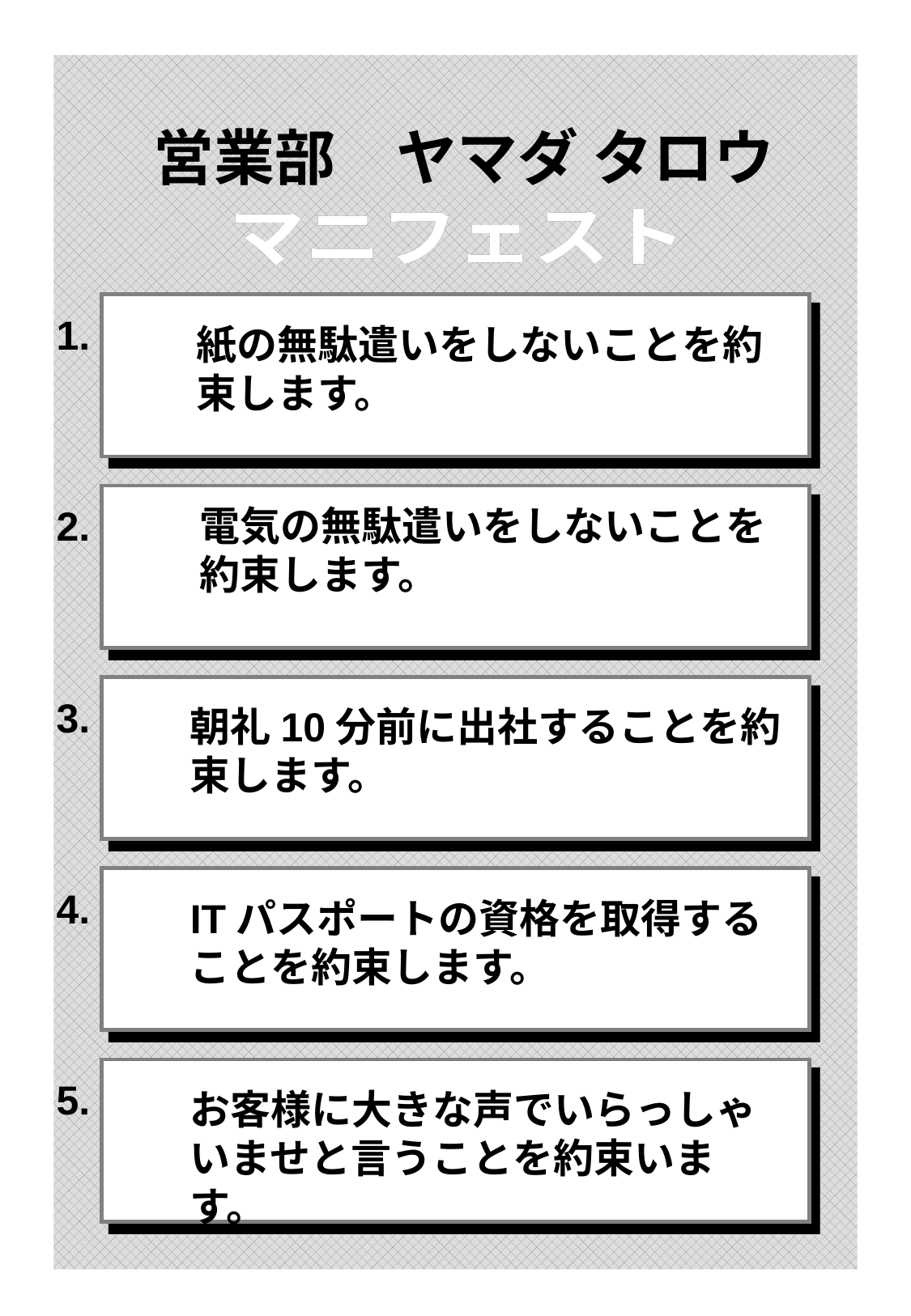

営業部　ヤマダ タロウ
マニフェスト
マニフェスト

1.
紙の無駄遣いをしないことを約束します。

2.
電気の無駄遣いをしないことを約束します。

3.
朝礼10分前に出社することを約束します。

4.
ITパスポートの資格を取得することを約束します。

5.
お客様に大きな声でいらっしゃいませと言うことを約束います。